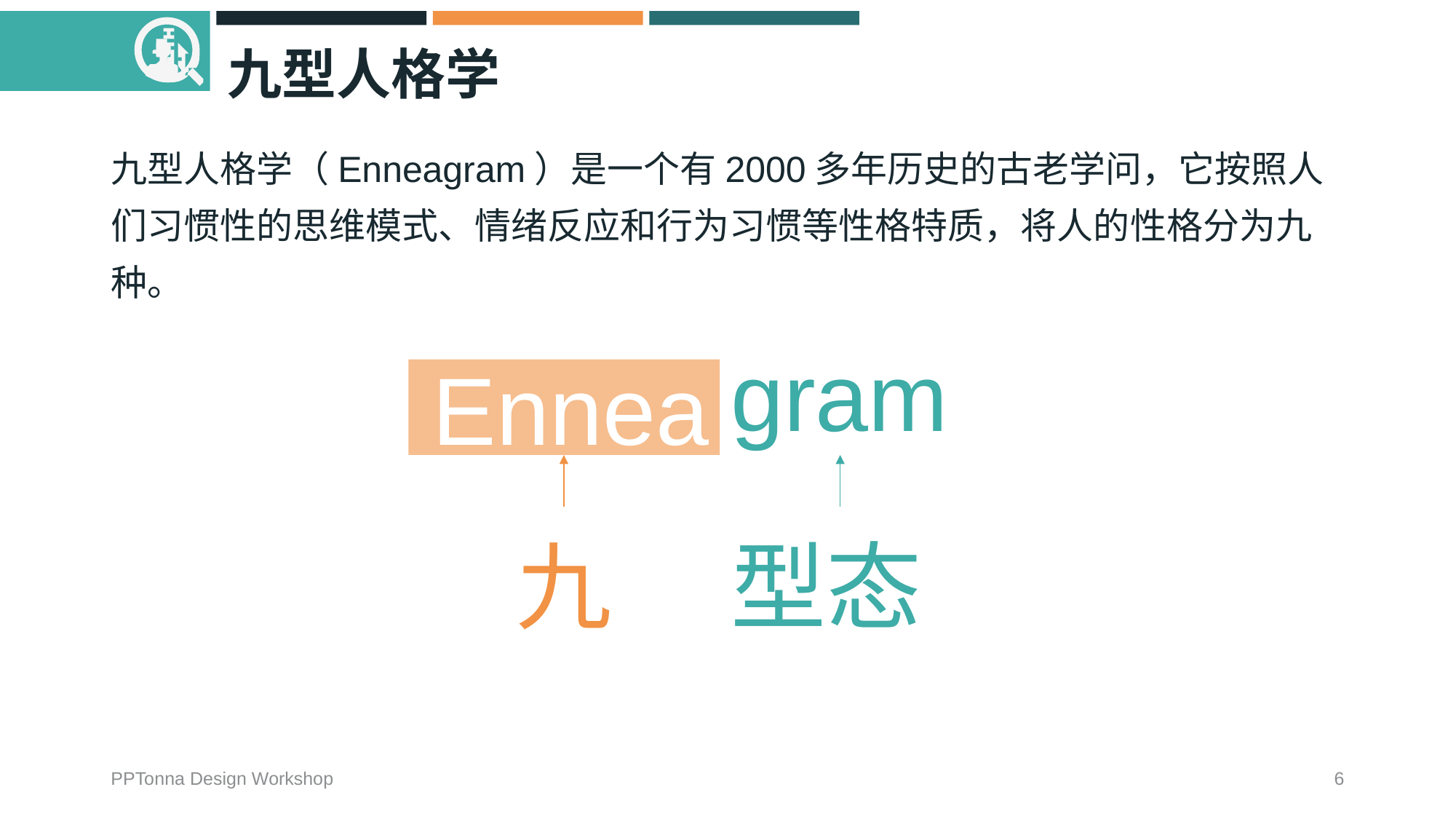

# 九型人格学
九型人格学（Enneagram）是一个有2000多年历史的古老学问，它按照人们习惯性的思维模式、情绪反应和行为习惯等性格特质，将人的性格分为九种。
gram
Ennea
九
型态
PPTonna Design Workshop
6